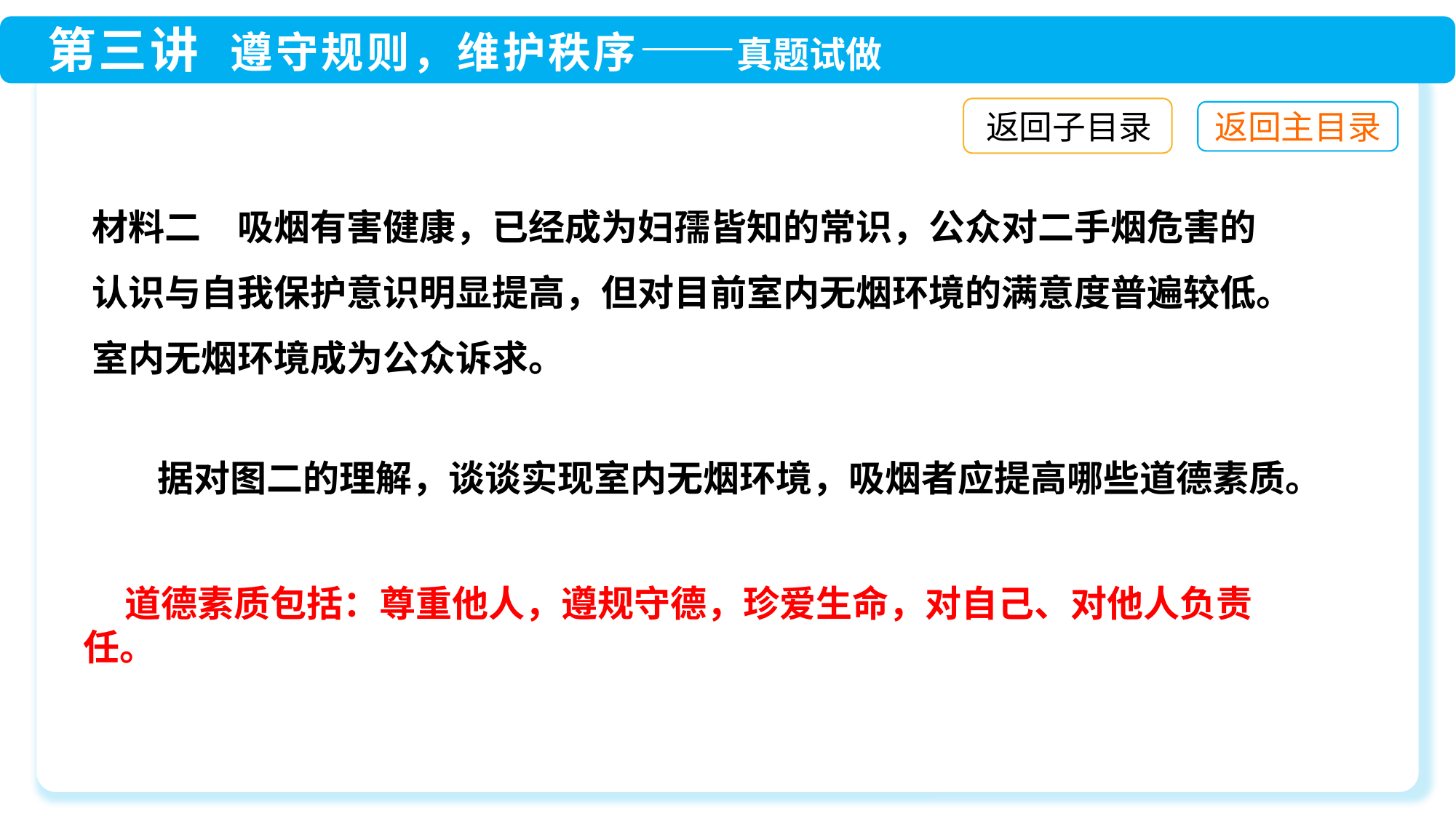

返回子目录

材料二　吸烟有害健康，已经成为妇孺皆知的常识，公众对二手烟危害的认识与自我保护意识明显提高，但对目前室内无烟环境的满意度普遍较低。室内无烟环境成为公众诉求。
        据对图二的理解，谈谈实现室内无烟环境，吸烟者应提高哪些道德素质。
    道德素质包括：尊重他人，遵规守德，珍爱生命，对自己、对他人负责任。